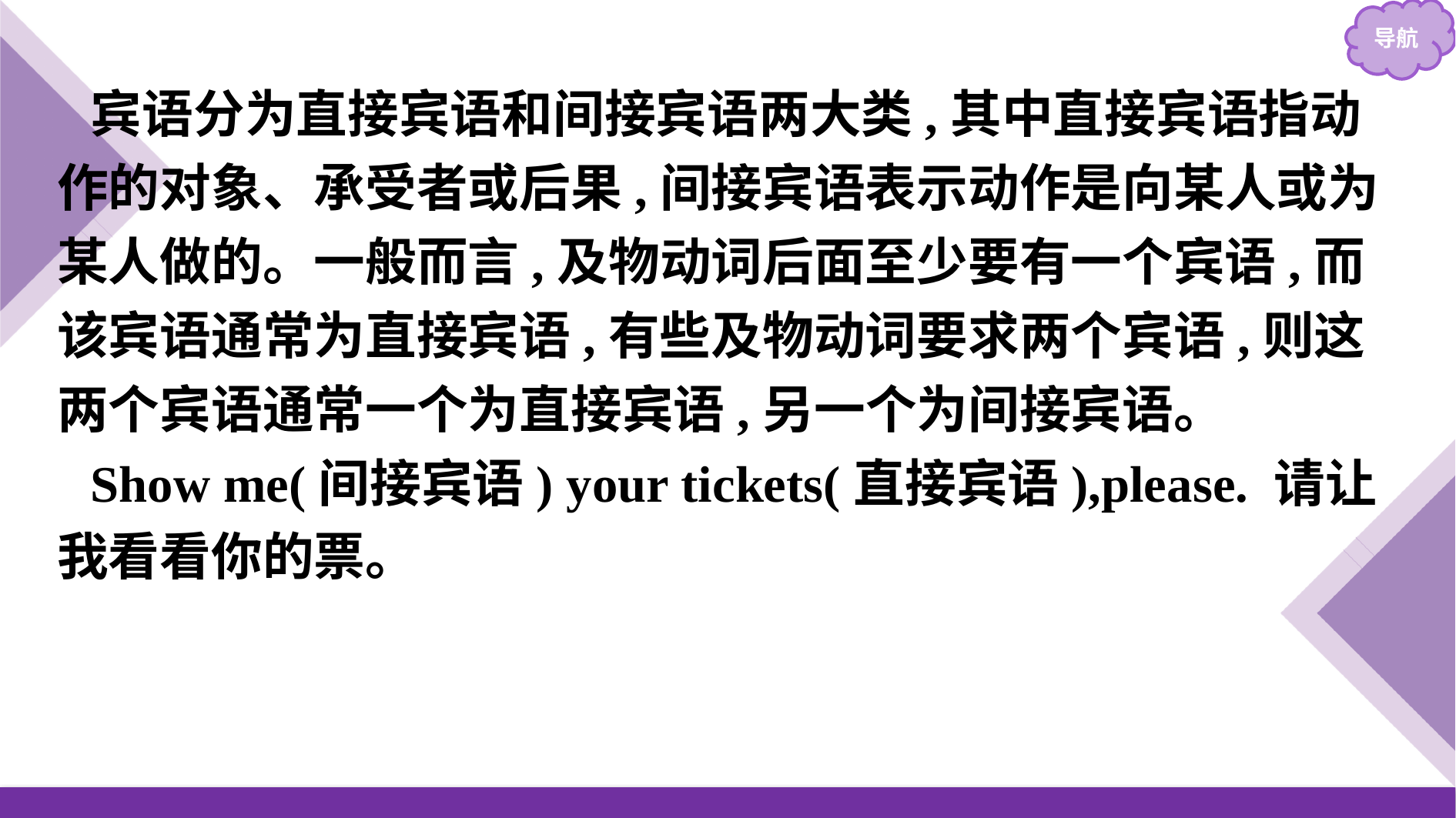

宾语分为直接宾语和间接宾语两大类,其中直接宾语指动作的对象、承受者或后果,间接宾语表示动作是向某人或为某人做的。一般而言,及物动词后面至少要有一个宾语,而该宾语通常为直接宾语,有些及物动词要求两个宾语,则这两个宾语通常一个为直接宾语,另一个为间接宾语。
Show me(间接宾语) your tickets(直接宾语),please. 请让我看看你的票。